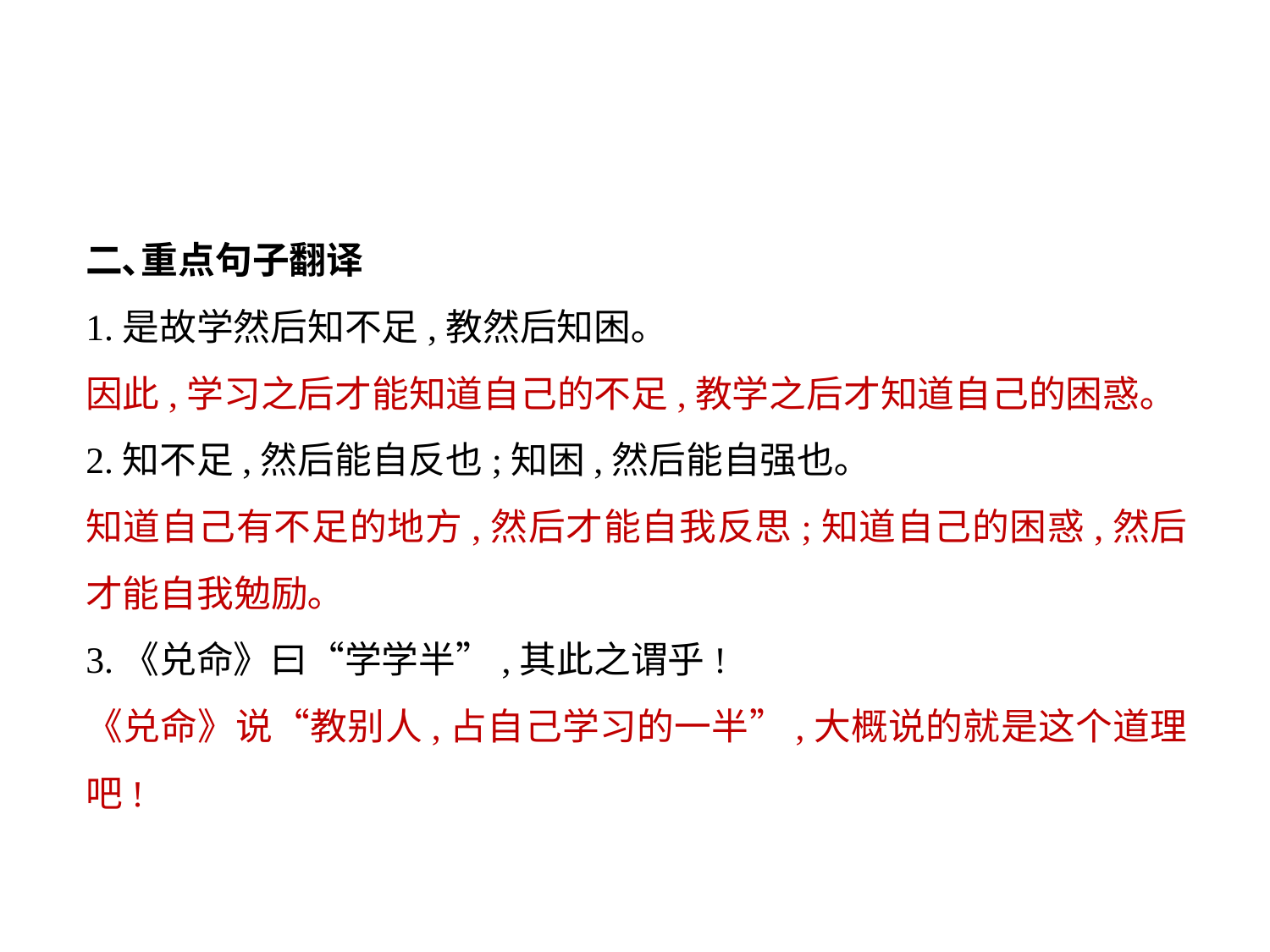

二､重点句子翻译
1.是故学然后知不足,教然后知困｡
因此,学习之后才能知道自己的不足,教学之后才知道自己的困惑｡
2.知不足,然后能自反也;知困,然后能自强也｡
知道自己有不足的地方,然后才能自我反思;知道自己的困惑,然后才能自我勉励｡
3.《兑命》曰“学学半”,其此之谓乎!
《兑命》说“教别人,占自己学习的一半”,大概说的就是这个道理吧!